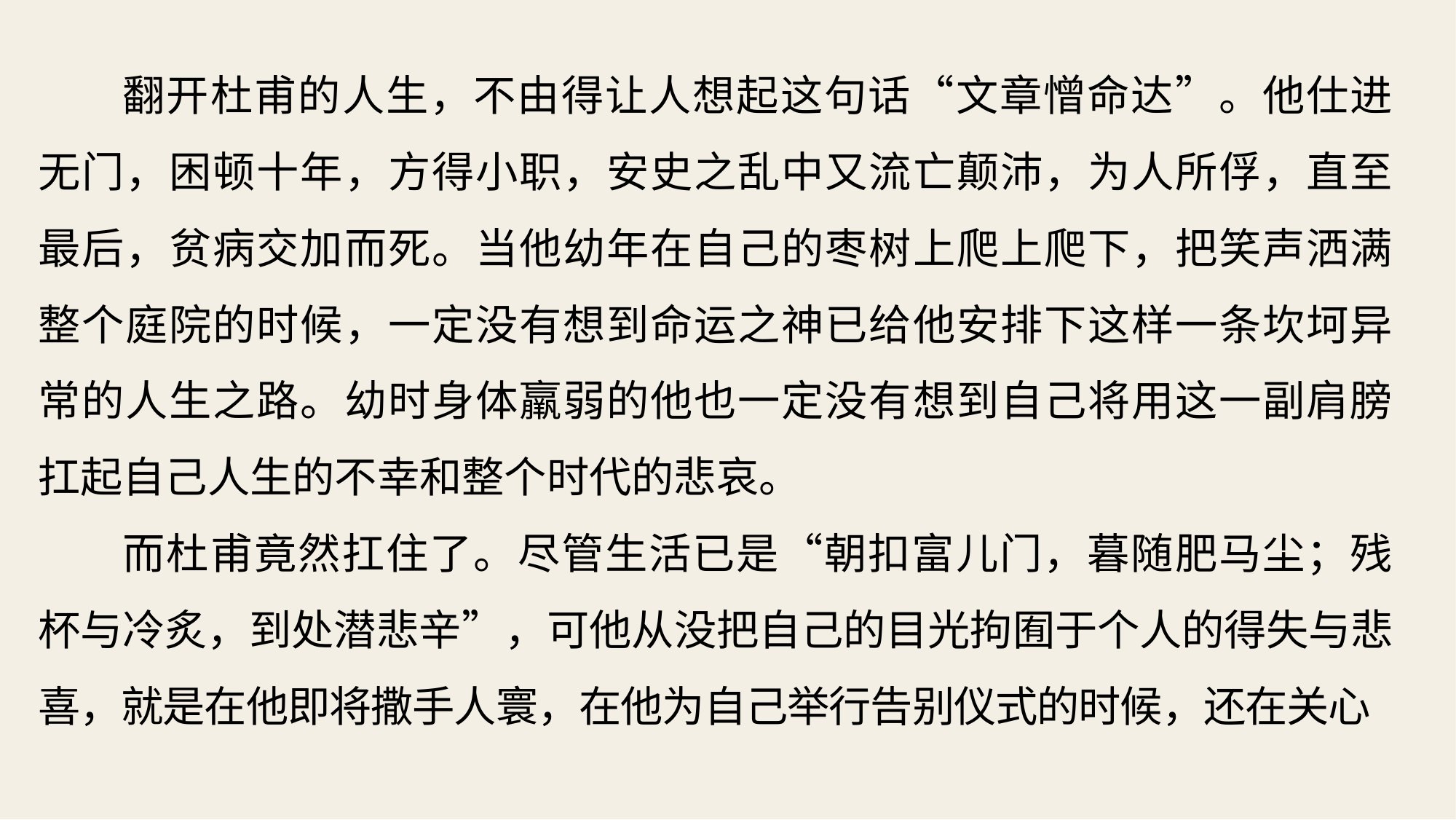

翻开杜甫的人生，不由得让人想起这句话“文章憎命达”。他仕进无门，困顿十年，方得小职，安史之乱中又流亡颠沛，为人所俘，直至最后，贫病交加而死。当他幼年在自己的枣树上爬上爬下，把笑声洒满整个庭院的时候，一定没有想到命运之神已给他安排下这样一条坎坷异常的人生之路。幼时身体羸弱的他也一定没有想到自己将用这一副肩膀扛起自己人生的不幸和整个时代的悲哀。
而杜甫竟然扛住了。尽管生活已是“朝扣富儿门，暮随肥马尘；残杯与冷炙，到处潜悲辛”，可他从没把自己的目光拘囿于个人的得失与悲喜，就是在他即将撒手人寰，在他为自己举行告别仪式的时候，还在关心